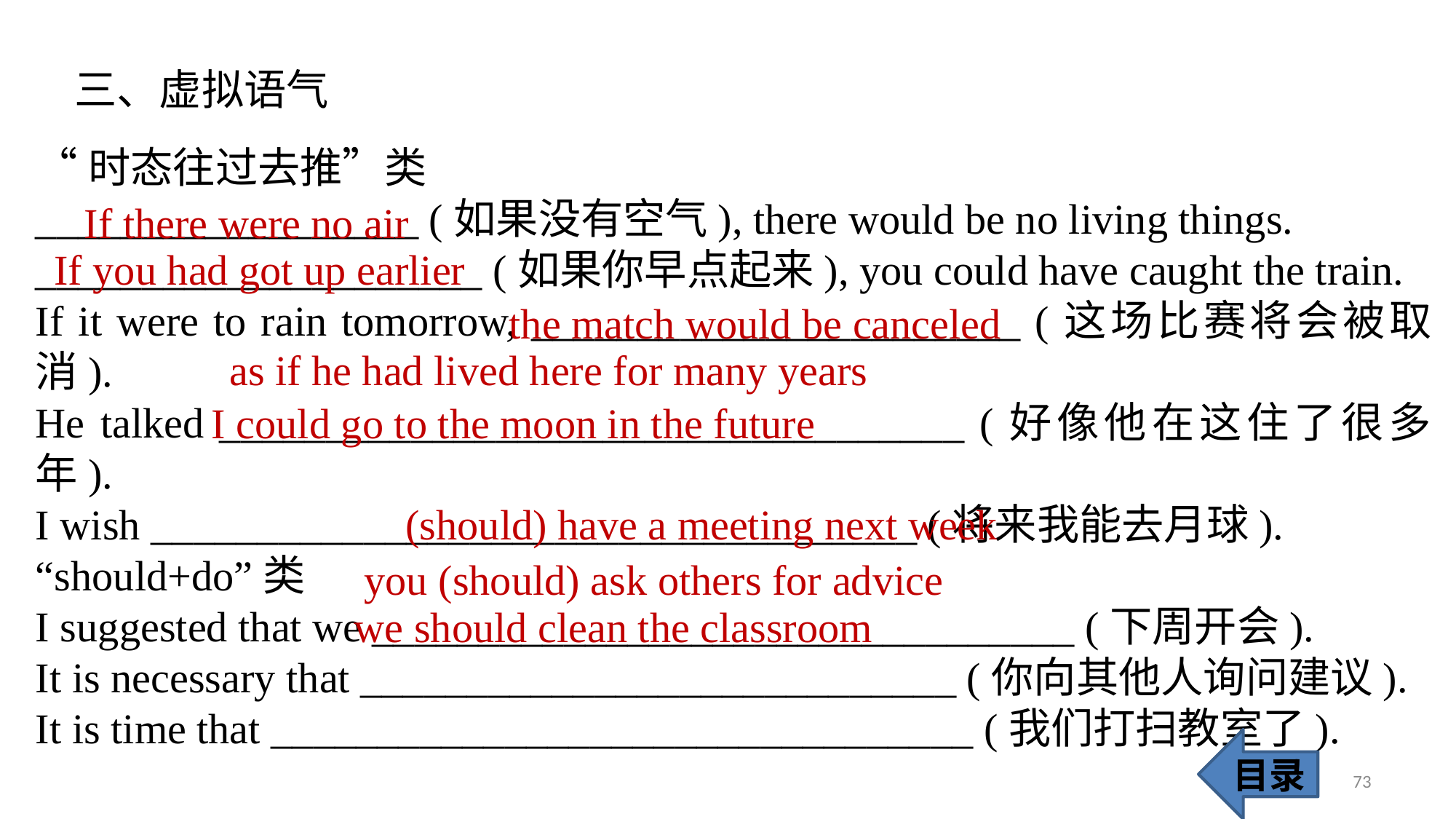

三、虚拟语气
“时态往过去推”类
__________________ (如果没有空气), there would be no living things.
_____________________ (如果你早点起来), you could have caught the train.
If it were to rain tomorrow, _______________________ (这场比赛将会被取消).
He talked ___________________________________ (好像他在这住了很多年).
I wish ____________________________________ (将来我能去月球).
“should+do”类
I suggested that we _________________________________ (下周开会).
It is necessary that ____________________________ (你向其他人询问建议).
It is time that _________________________________ (我们打扫教室了).
		If there were no air
If you had got up earlier
 the match would be canceled
 as if he had lived here for many years
 I could go to the moon in the future
 (should) have a meeting next week
  you (should) ask others for advice
we should clean the classroom
目录
73